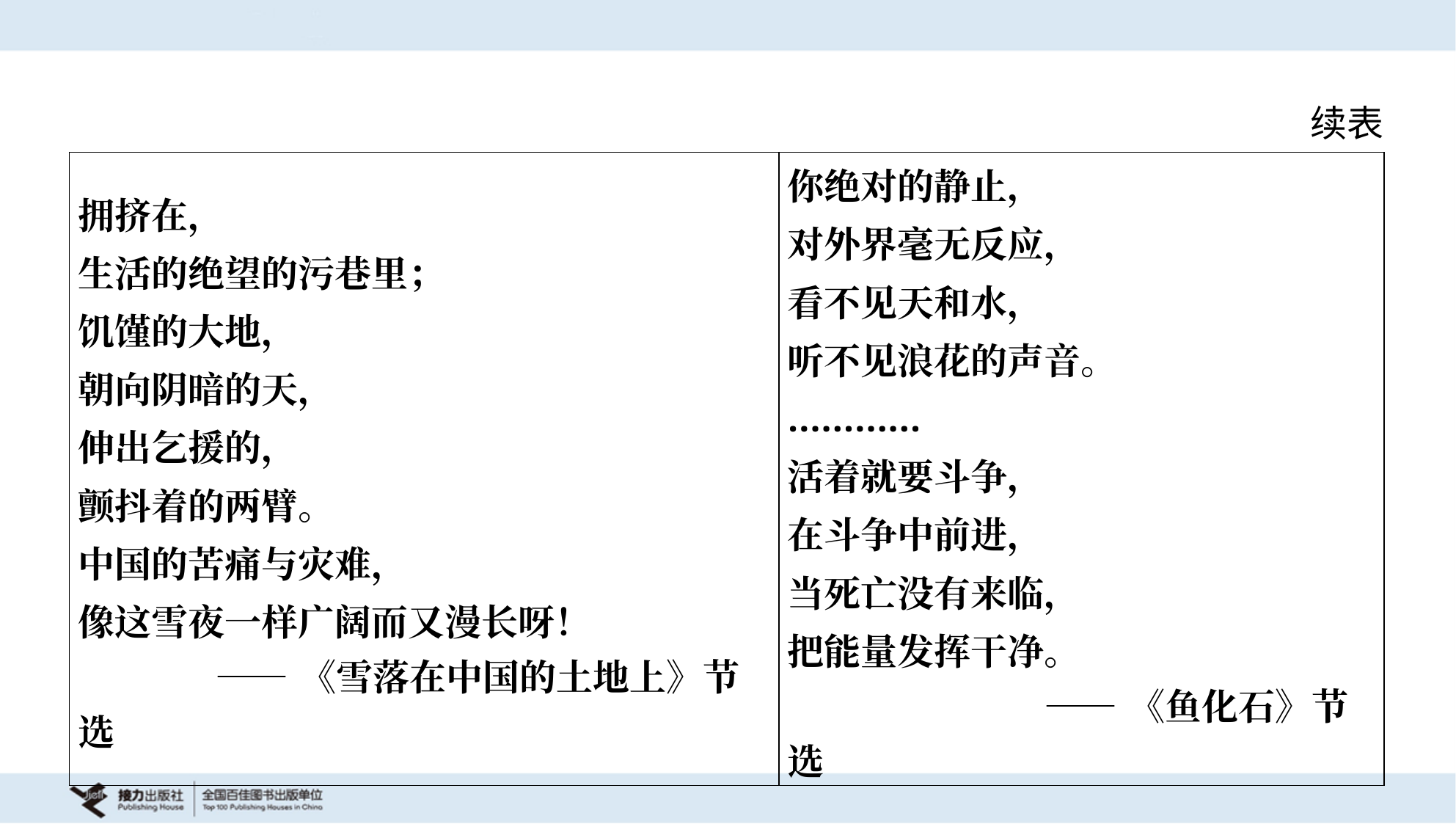

续表
| 拥挤在， 生活的绝望的污巷里； 饥馑的大地， 朝向阴暗的天， 伸出乞援的， 颤抖着的两臂。 中国的苦痛与灾难， 像这雪夜一样广阔而又漫长呀！ ——《雪落在中国的土地上》节选 | 你绝对的静止， 对外界毫无反应， 看不见天和水， 听不见浪花的声音。 ………… 活着就要斗争， 在斗争中前进， 当死亡没有来临， 把能量发挥干净。 ——《鱼化石》节选 |
| --- | --- |